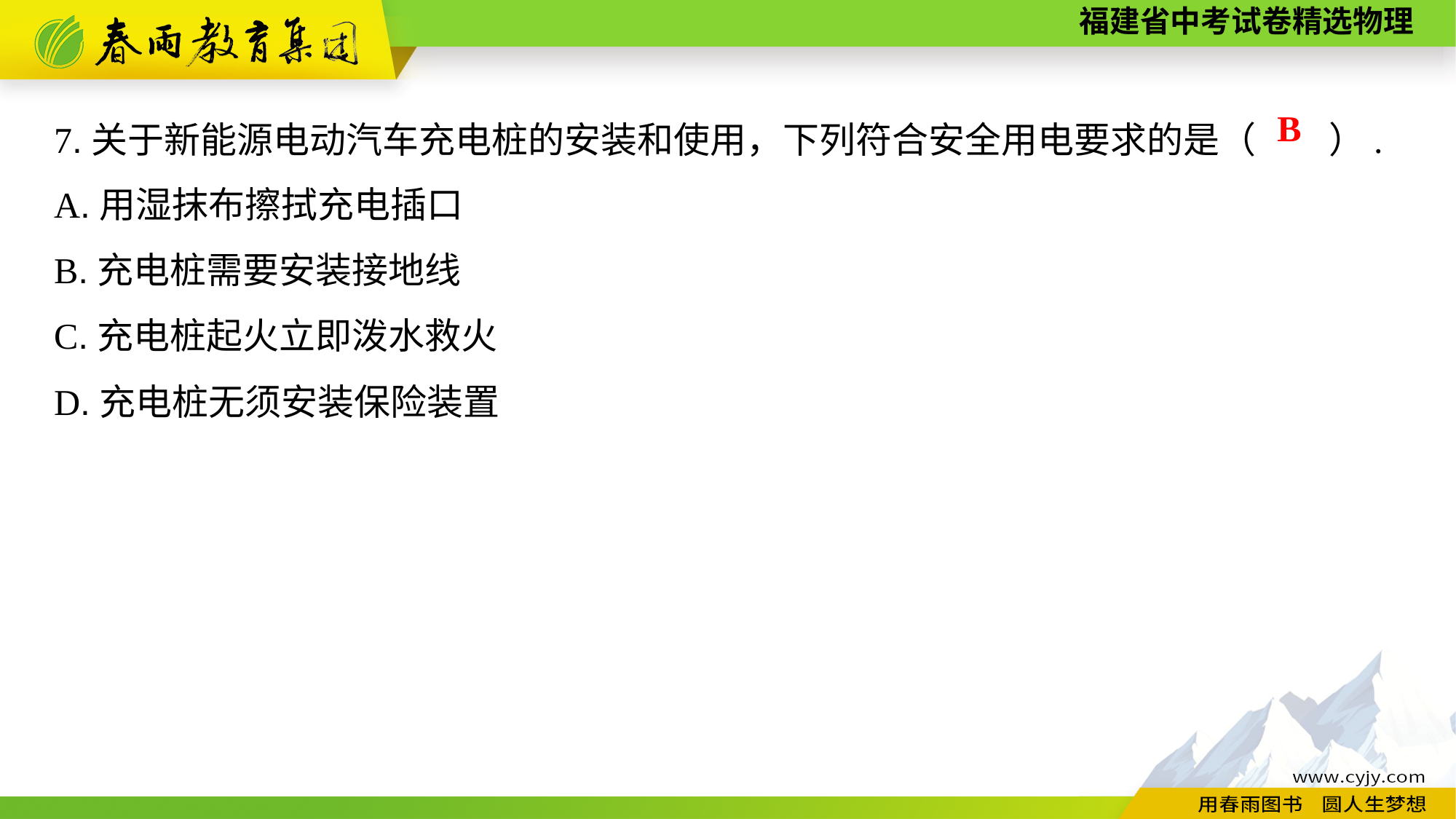

7.关于新能源电动汽车充电桩的安装和使用，下列符合安全用电要求的是（　　）.
A.用湿抹布擦拭充电插口
B.充电桩需要安装接地线
C.充电桩起火立即泼水救火
D.充电桩无须安装保险装置
B